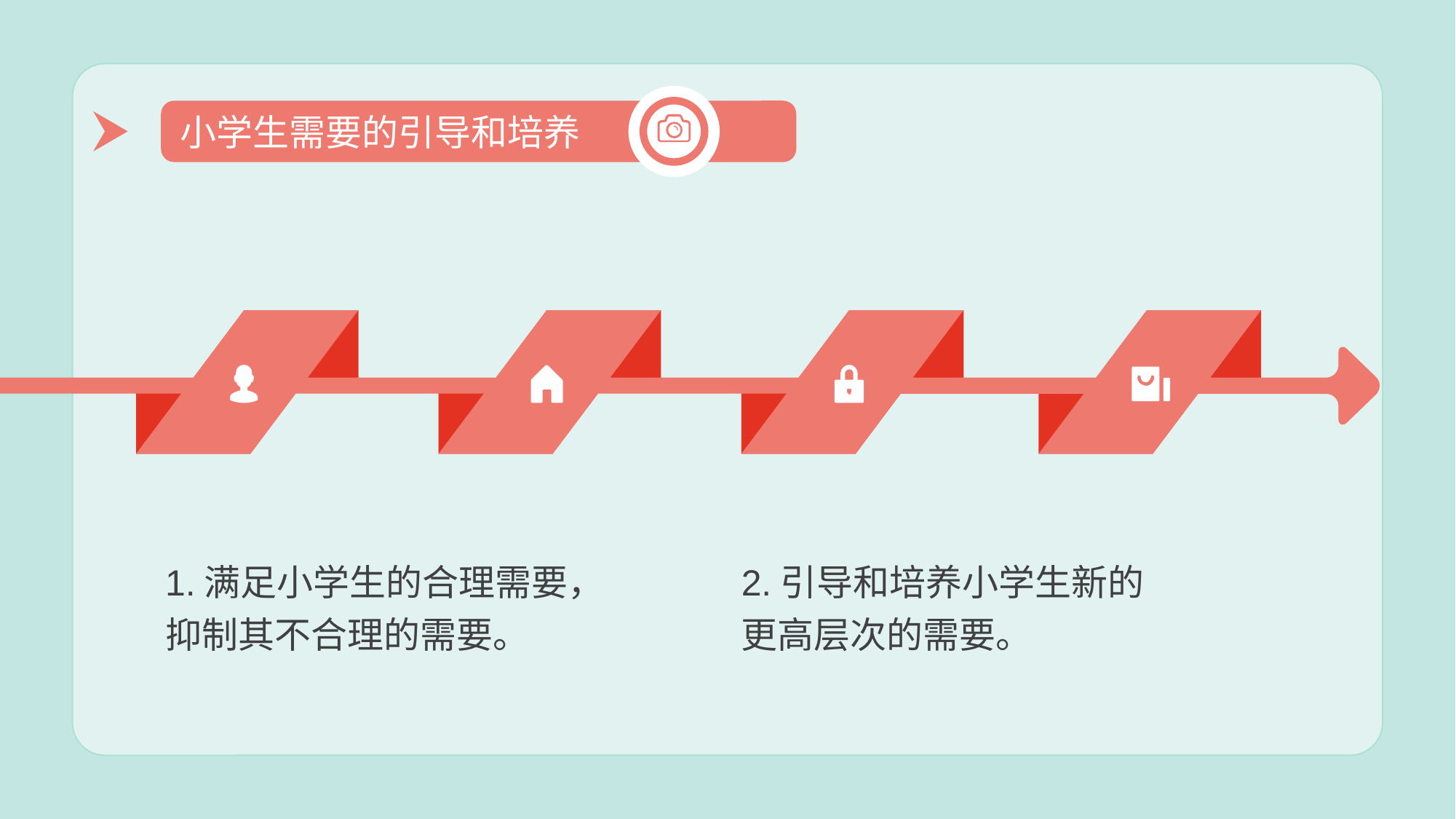

小学生需要的引导和培养

1.满足小学生的合理需要，抑制其不合理的需要。
2.引导和培养小学生新的更高层次的需要。